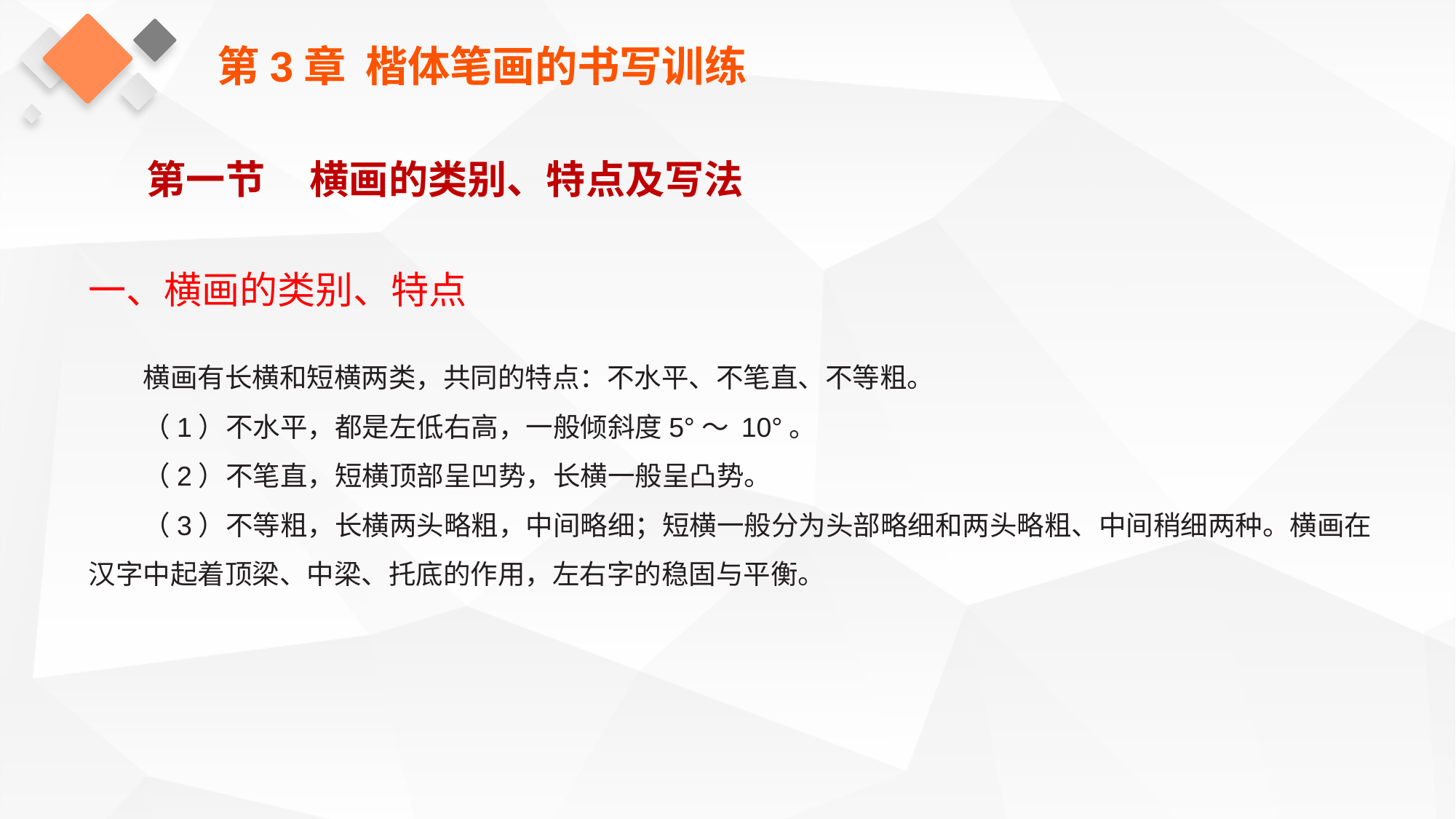

第3章  楷体笔画的书写训练
第一节     横画的类别、特点及写法
一、横画的类别、特点
横画有长横和短横两类，共同的特点：不水平、不笔直、不等粗。
（1）不水平，都是左低右高，一般倾斜度5°～ 10°。
（2）不笔直，短横顶部呈凹势，长横一般呈凸势。
（3）不等粗，长横两头略粗，中间略细；短横一般分为头部略细和两头略粗、中间稍细两种。横画在汉字中起着顶梁、中梁、托底的作用，左右字的稳固与平衡。